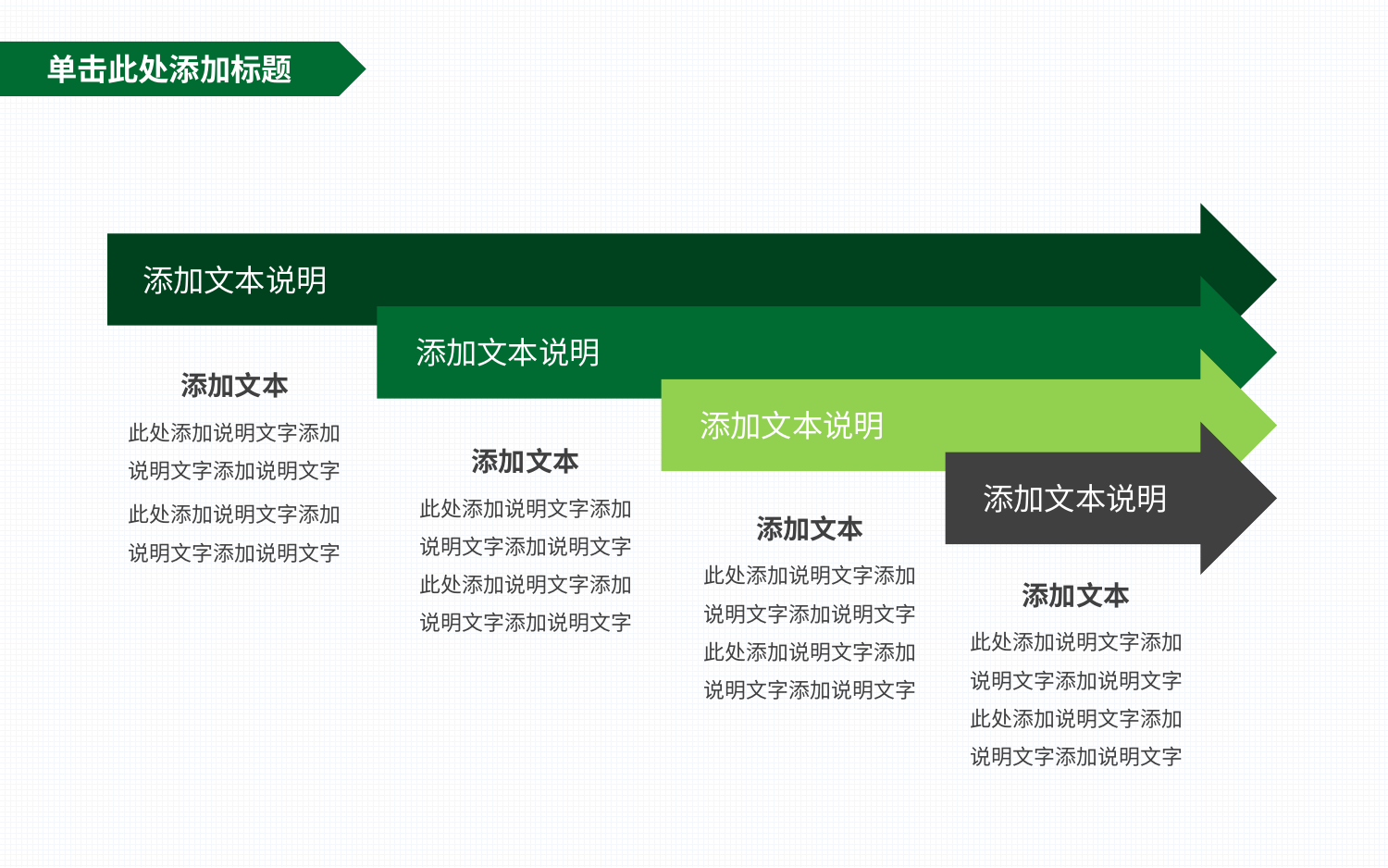

单击此处添加标题

添加文本说明

添加文本说明
添加文本
此处添加说明文字添加说明文字添加说明文字
此处添加说明文字添加说明文字添加说明文字

添加文本说明
添加文本
此处添加说明文字添加说明文字添加说明文字此处添加说明文字添加说明文字添加说明文字

添加文本说明
添加文本
此处添加说明文字添加说明文字添加说明文字此处添加说明文字添加说明文字添加说明文字
添加文本
此处添加说明文字添加说明文字添加说明文字此处添加说明文字添加说明文字添加说明文字